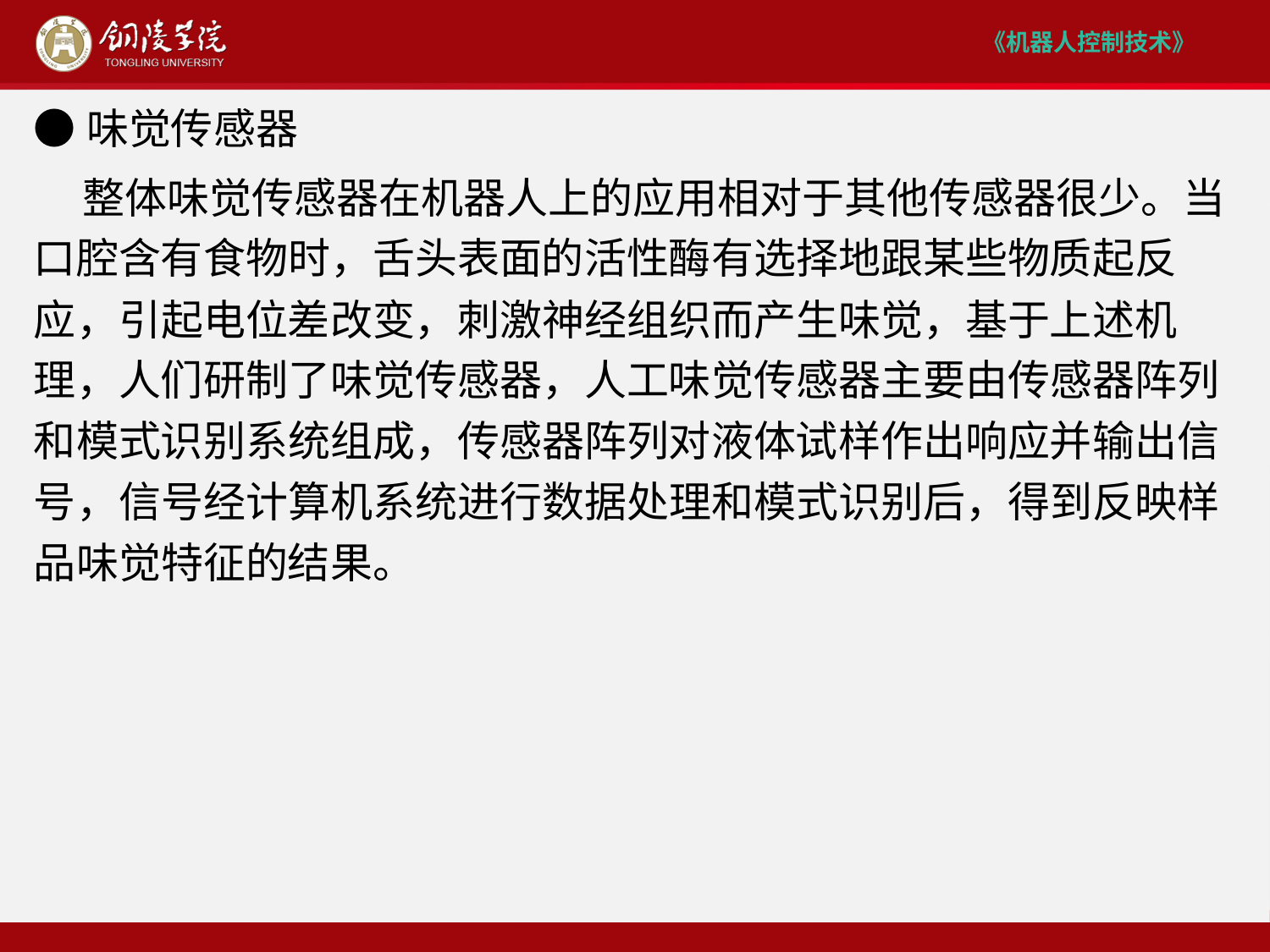

●味觉传感器
    整体味觉传感器在机器人上的应用相对于其他传感器很少。当口腔含有食物时，舌头表面的活性酶有选择地跟某些物质起反应，引起电位差改变，刺激神经组织而产生味觉，基于上述机理，人们研制了味觉传感器，人工味觉传感器主要由传感器阵列和模式识别系统组成，传感器阵列对液体试样作出响应并输出信号，信号经计算机系统进行数据处理和模式识别后，得到反映样品味觉特征的结果。